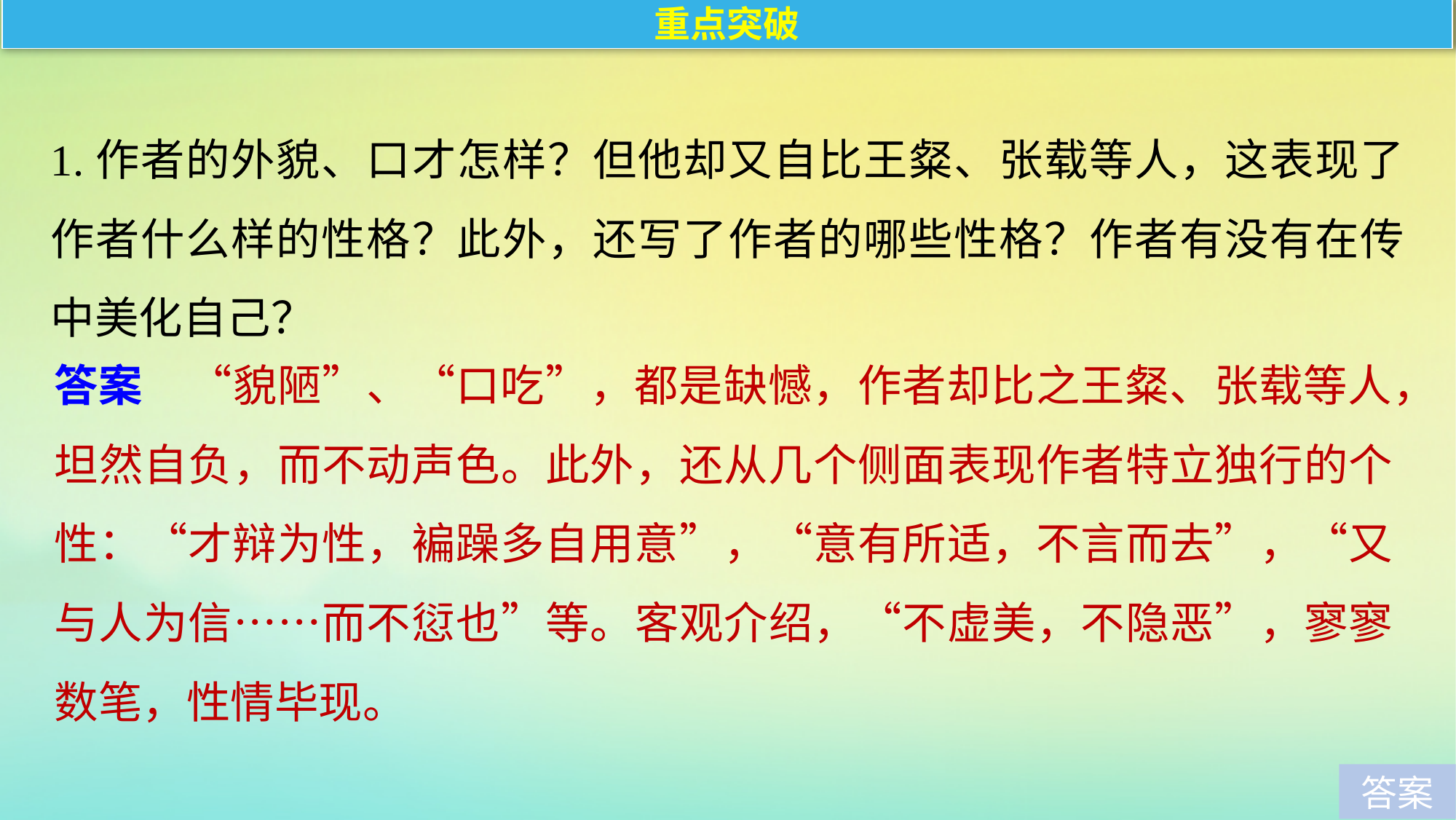

重点突破
1.作者的外貌、口才怎样？但他却又自比王粲、张载等人，这表现了作者什么样的性格？此外，还写了作者的哪些性格？作者有没有在传中美化自己？
答案　“貌陋”、“口吃”，都是缺憾，作者却比之王粲、张载等人，坦然自负，而不动声色。此外，还从几个侧面表现作者特立独行的个性：“才辩为性，褊躁多自用意”，“意有所适，不言而去”，“又与人为信……而不愆也”等。客观介绍，“不虚美，不隐恶”，寥寥数笔，性情毕现。
答案